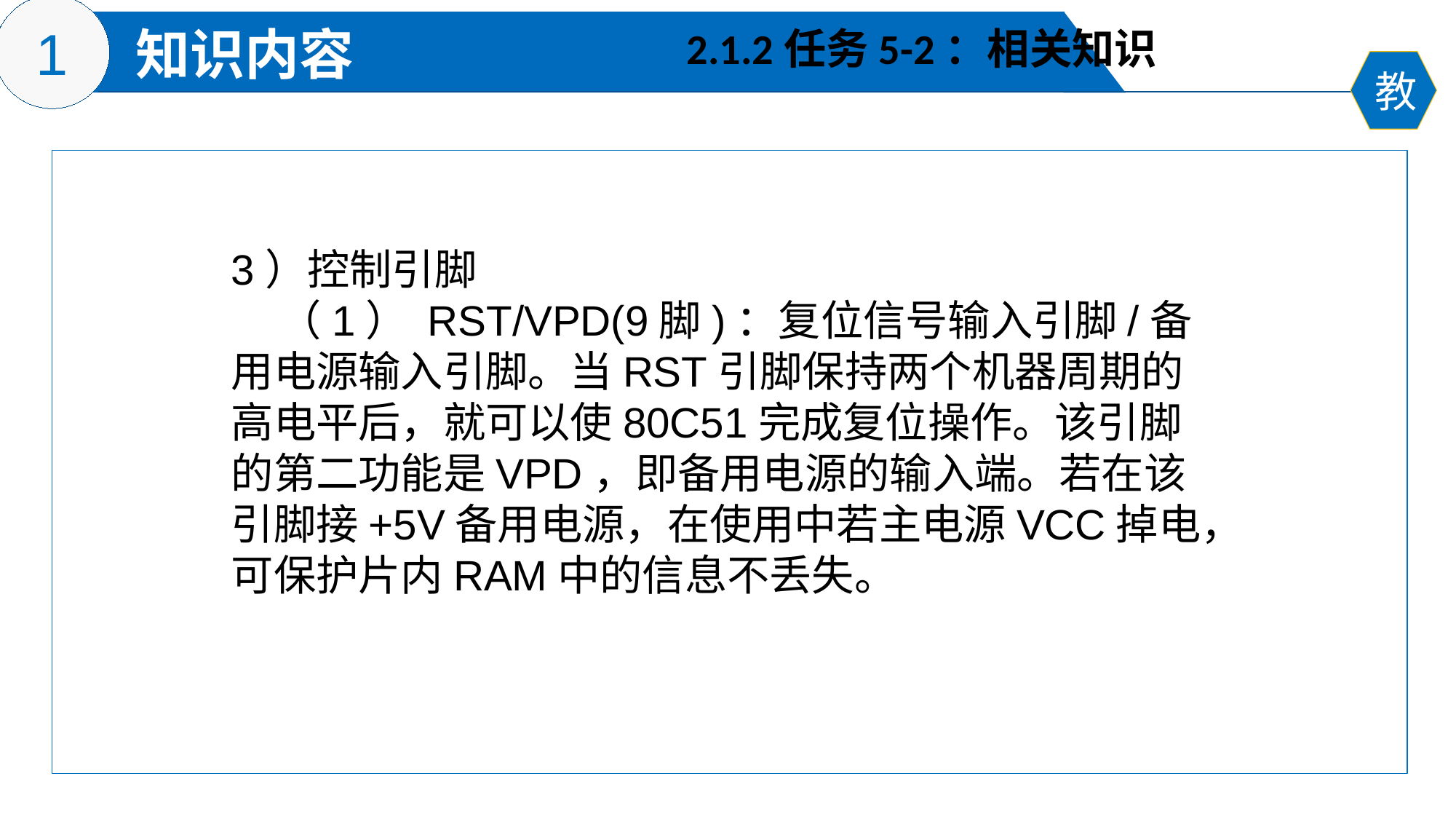

2.1.2任务5-2：相关知识
3）控制引脚
    （1） RST/VPD(9脚)：复位信号输入引脚/备用电源输入引脚。当RST引脚保持两个机器周期的高电平后，就可以使80C51完成复位操作。该引脚的第二功能是VPD，即备用电源的输入端。若在该引脚接+5V备用电源，在使用中若主电源VCC掉电，可保护片内RAM中的信息不丢失。